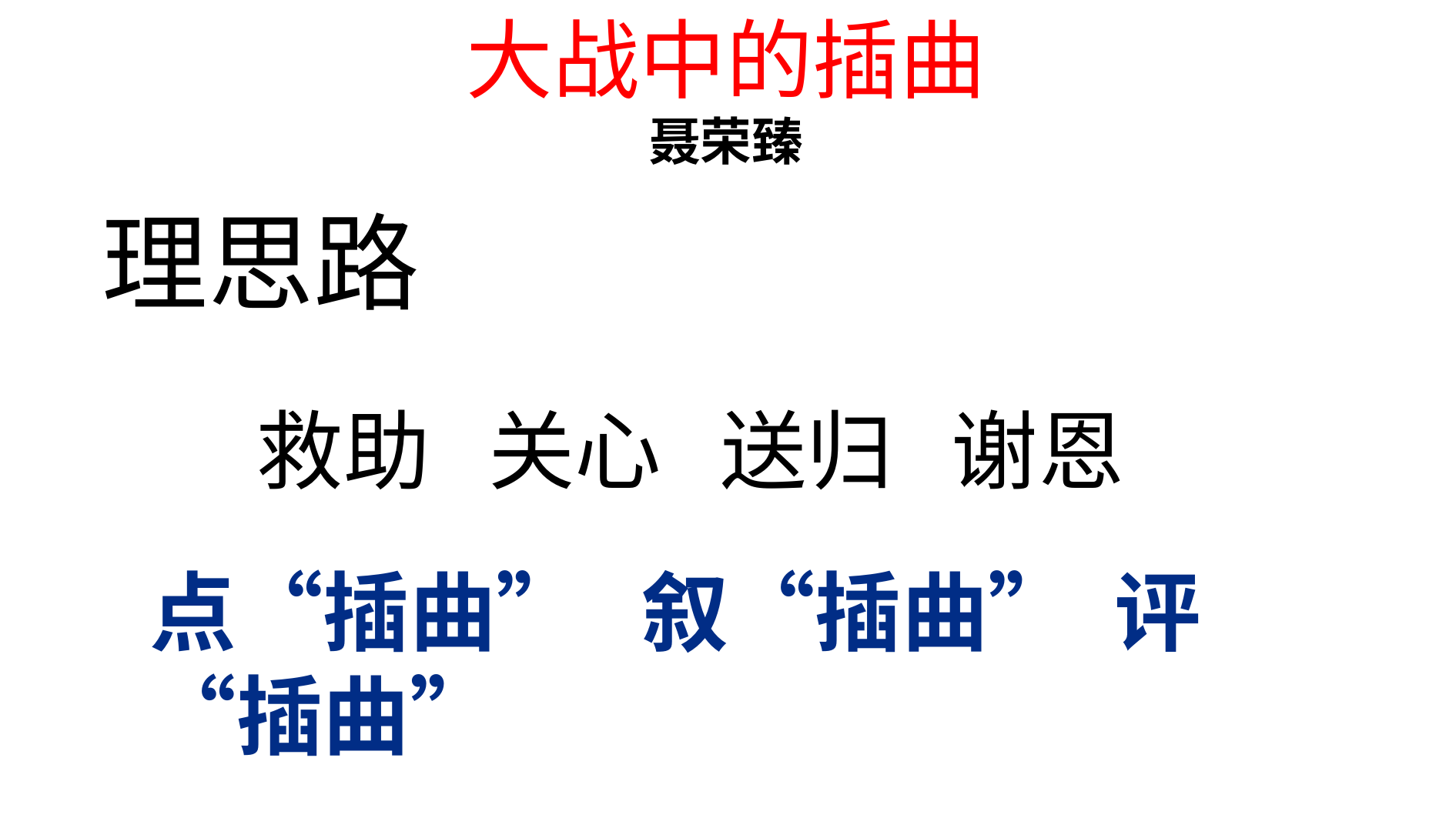

大战中的插曲
聂荣臻
21
理思路
救助   关心   送归   谢恩
点“插曲”   叙“插曲”  评“插曲”